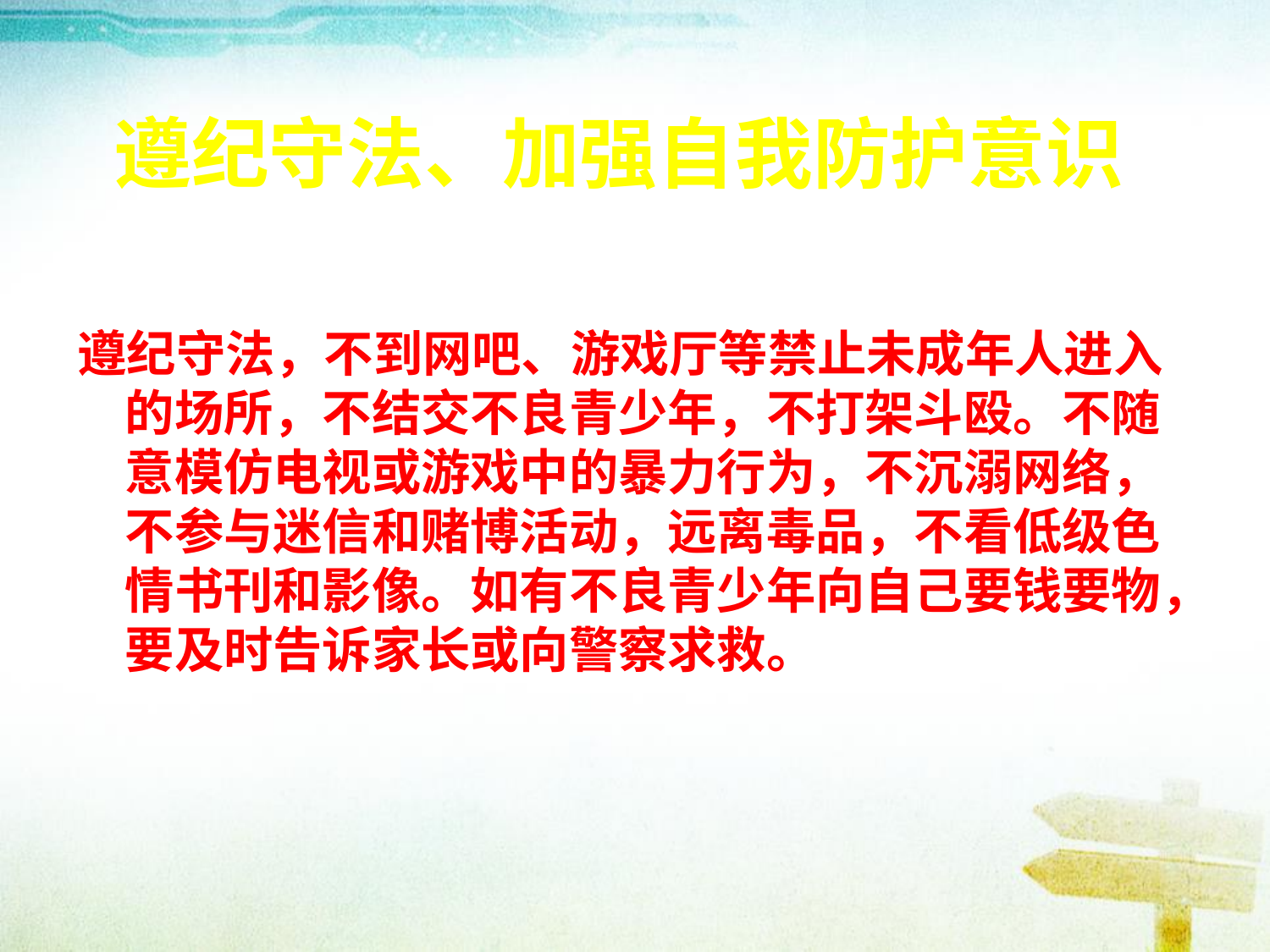

遵纪守法、加强自我防护意识
遵纪守法，不到网吧、游戏厅等禁止未成年人进入的场所，不结交不良青少年，不打架斗殴。不随意模仿电视或游戏中的暴力行为，不沉溺网络，不参与迷信和赌博活动，远离毒品，不看低级色情书刊和影像。如有不良青少年向自己要钱要物，要及时告诉家长或向警察求救。